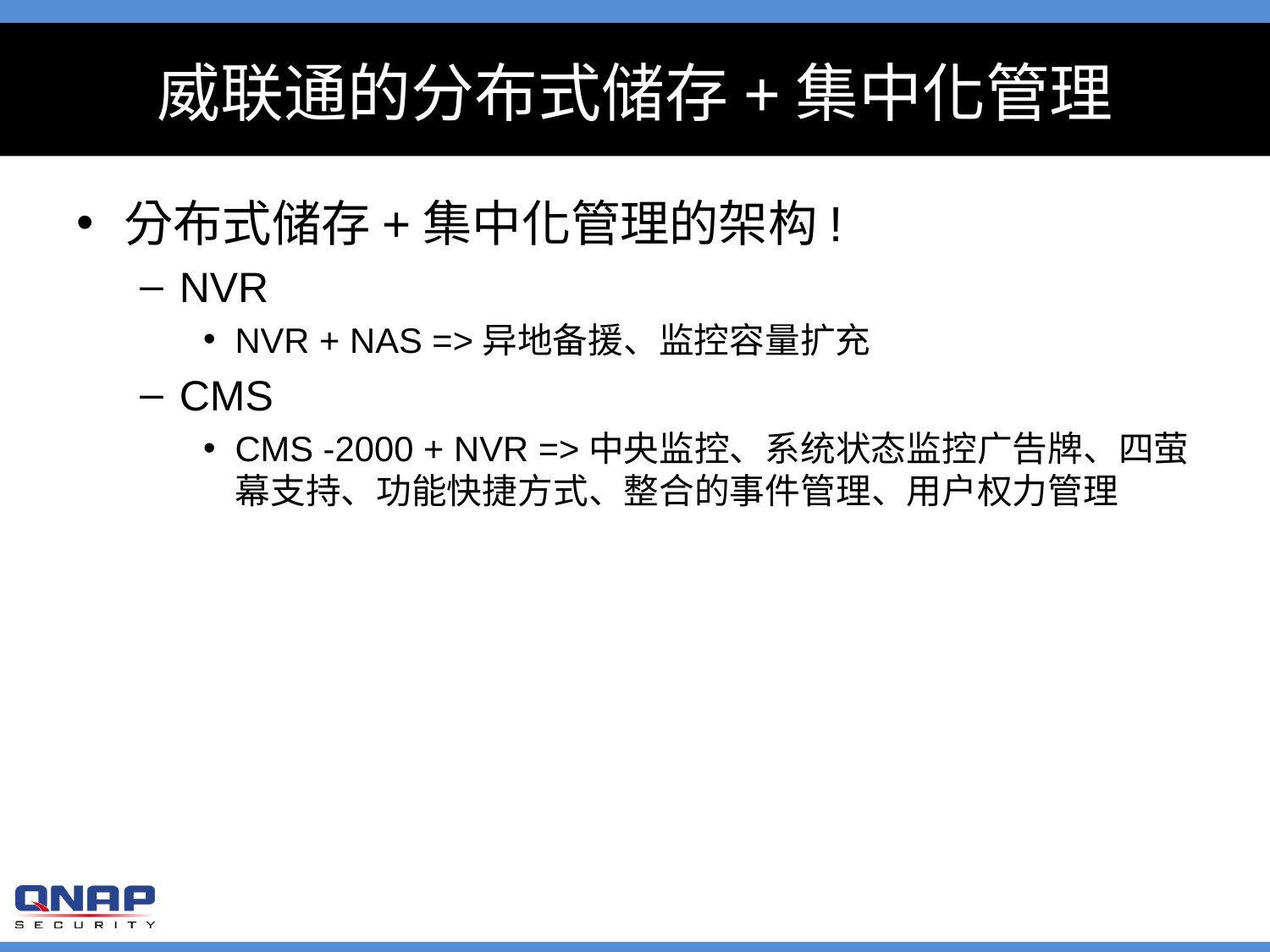

# 威联通的分布式储存+集中化管理
分布式储存+集中化管理的架构!
NVR
NVR + NAS =>异地备援、监控容量扩充
CMS
CMS -2000 + NVR =>中央监控、系统状态监控广告牌、四萤幕支持、功能快捷方式、整合的事件管理、用户权力管理